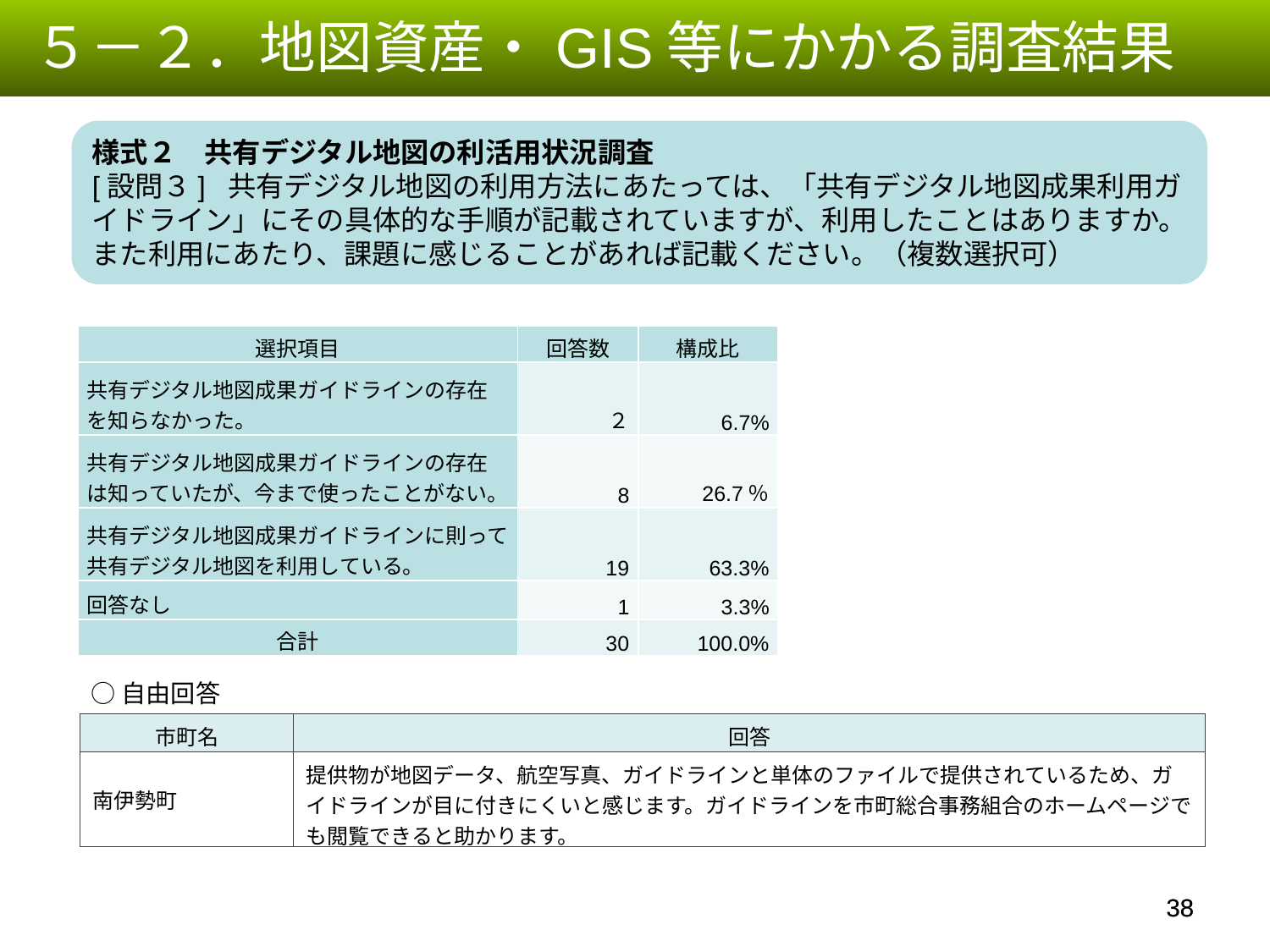

５－２．地図資産・GIS等にかかる調査結果
様式２　共有デジタル地図の利活用状況調査
[設問３]  共有デジタル地図の利用方法にあたっては、「共有デジタル地図成果利用ガイドライン」にその具体的な手順が記載されていますが、利用したことはありますか。また利用にあたり、課題に感じることがあれば記載ください。（複数選択可）
| 選択項目 | 回答数 | 構成比 |
| --- | --- | --- |
| 共有デジタル地図成果ガイドラインの存在を知らなかった。 | ２ | 6.7% |
| 共有デジタル地図成果ガイドラインの存在は知っていたが、今まで使ったことがない。 | 8 | 26.7％ |
| 共有デジタル地図成果ガイドラインに則って共有デジタル地図を利用している。 | 19 | 63.3% |
| 回答なし | 1 | 3.3% |
| 合計 | 30 | 100.0% |
○自由回答
| 市町名 | 回答 |
| --- | --- |
| 南伊勢町 | 提供物が地図データ、航空写真、ガイドラインと単体のファイルで提供されているため、ガイドラインが目に付きにくいと感じます。ガイドラインを市町総合事務組合のホームページでも閲覧できると助かります。 |
38
38